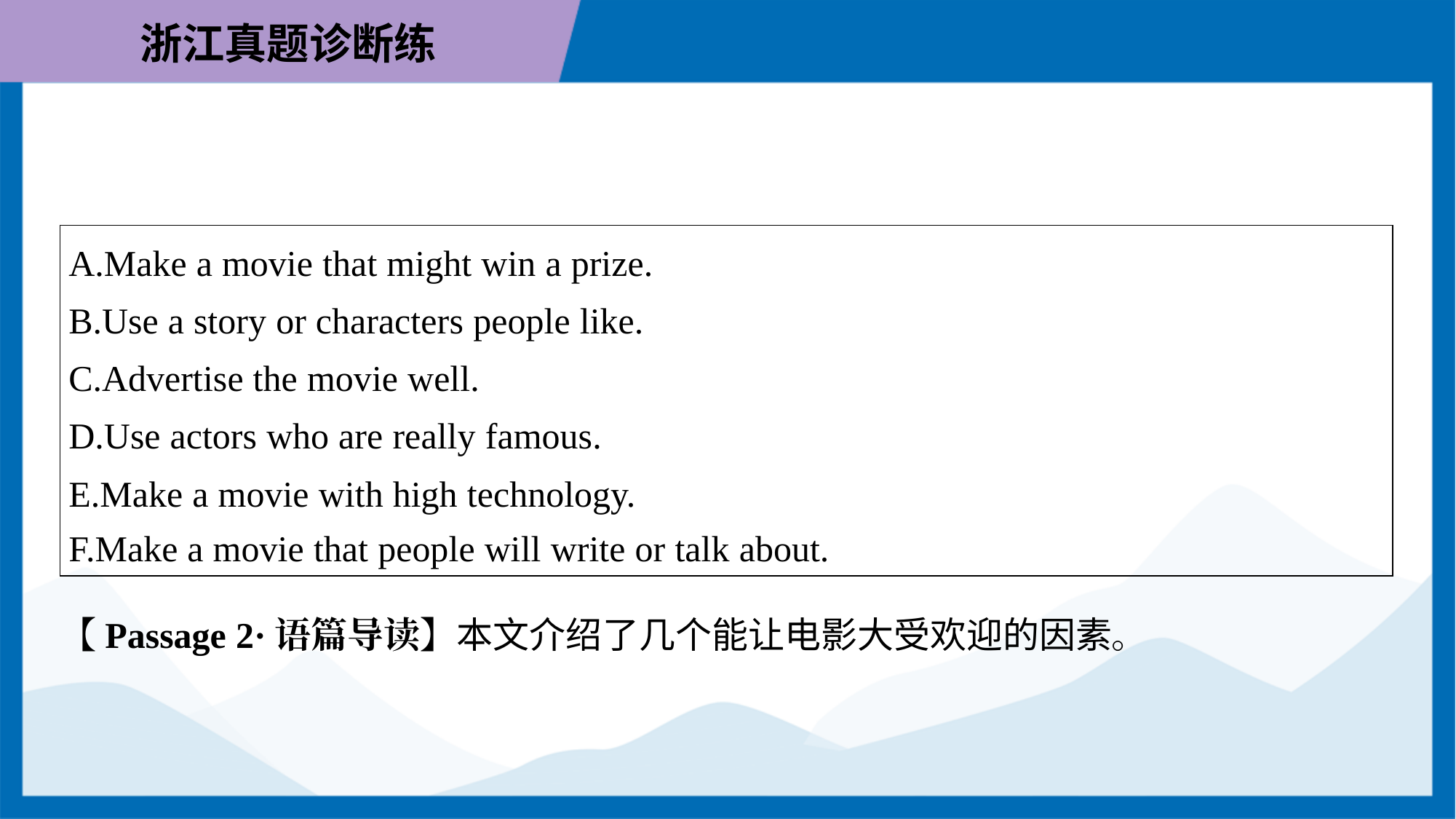

| A.Make a movie that might win a prize. B.Use a story or characters people like. C.Advertise the movie well. D.Use actors who are really famous. E.Make a movie with high technology. F.Make a movie that people will write or talk about. |
| --- |
【Passage 2·语篇导读】本文介绍了几个能让电影大受欢迎的因素。